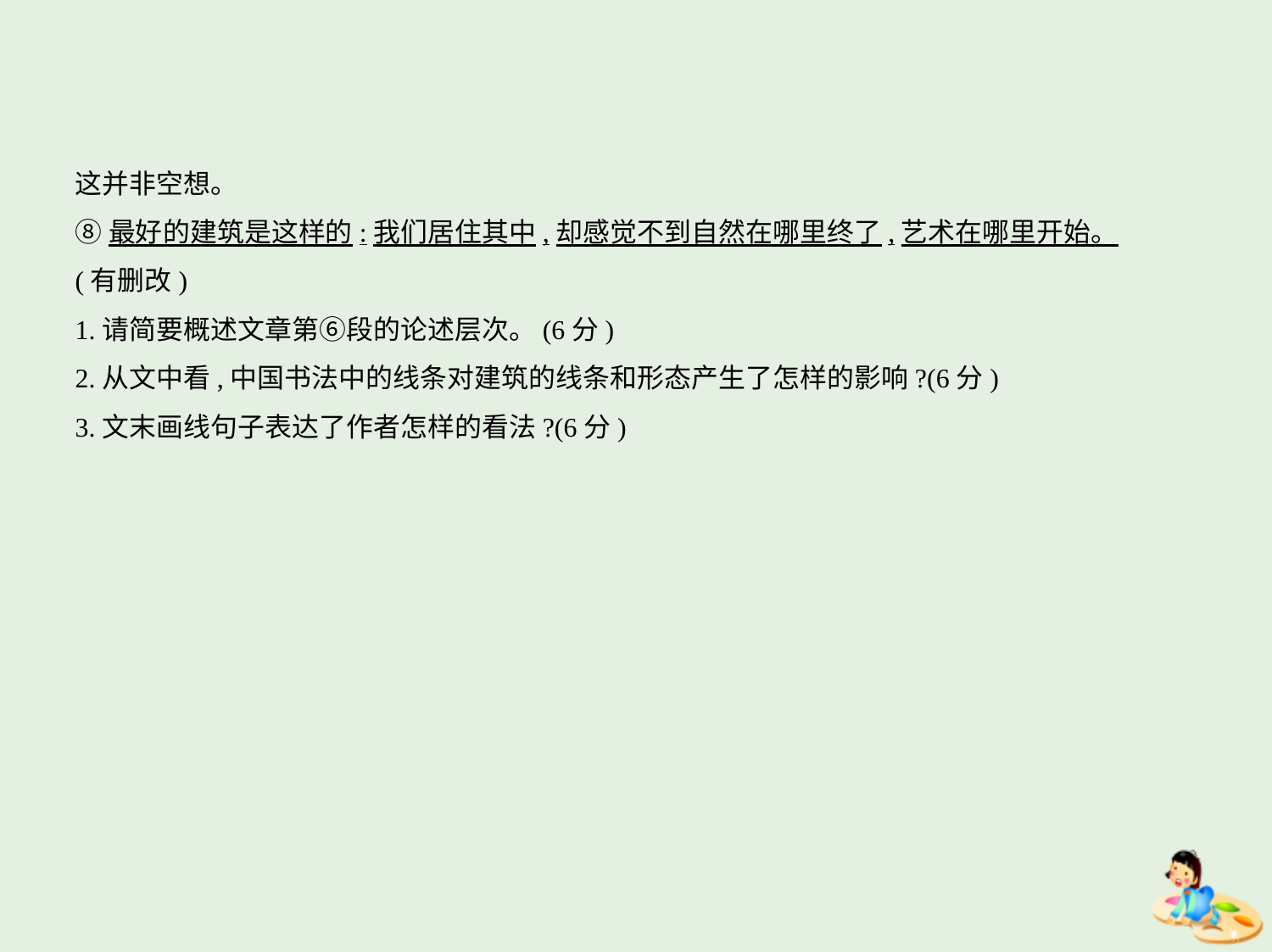

这并非空想。
⑧最好的建筑是这样的:我们居住其中,却感觉不到自然在哪里终了,艺术在哪里开始。
(有删改)
1.请简要概述文章第⑥段的论述层次。(6分)
2.从文中看,中国书法中的线条对建筑的线条和形态产生了怎样的影响?(6分)
3.文末画线句子表达了作者怎样的看法?(6分)